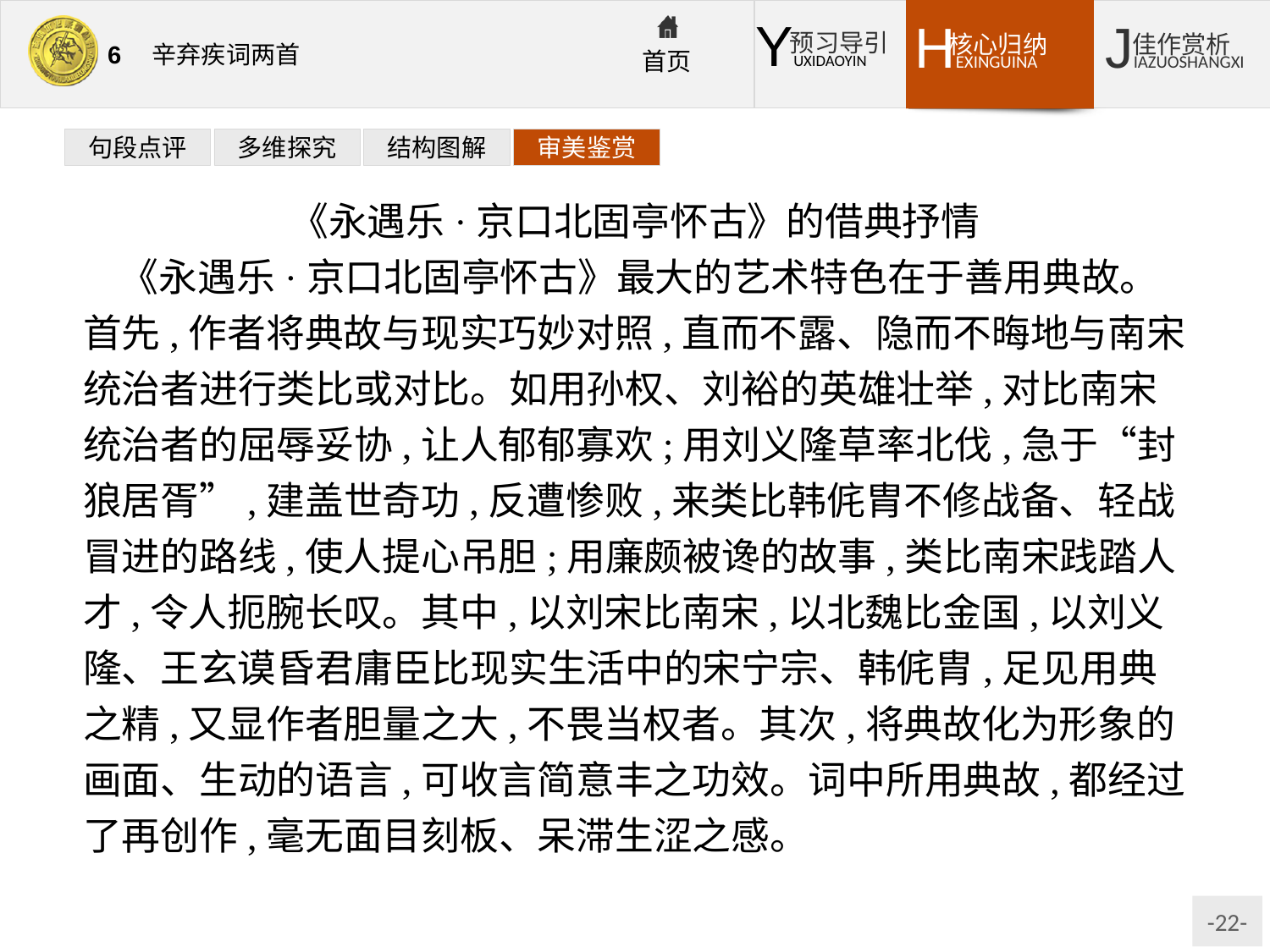

句段点评
多维探究
结构图解
审美鉴赏
《永遇乐·京口北固亭怀古》的借典抒情
《永遇乐·京口北固亭怀古》最大的艺术特色在于善用典故。首先,作者将典故与现实巧妙对照,直而不露、隐而不晦地与南宋统治者进行类比或对比。如用孙权、刘裕的英雄壮举,对比南宋统治者的屈辱妥协,让人郁郁寡欢;用刘义隆草率北伐,急于“封狼居胥”,建盖世奇功,反遭惨败,来类比韩侂胄不修战备、轻战冒进的路线,使人提心吊胆;用廉颇被谗的故事,类比南宋践踏人才,令人扼腕长叹。其中,以刘宋比南宋,以北魏比金国,以刘义隆、王玄谟昏君庸臣比现实生活中的宋宁宗、韩侂胄,足见用典之精,又显作者胆量之大,不畏当权者。其次,将典故化为形象的画面、生动的语言,可收言简意丰之功效。词中所用典故,都经过了再创作,毫无面目刻板、呆滞生涩之感。